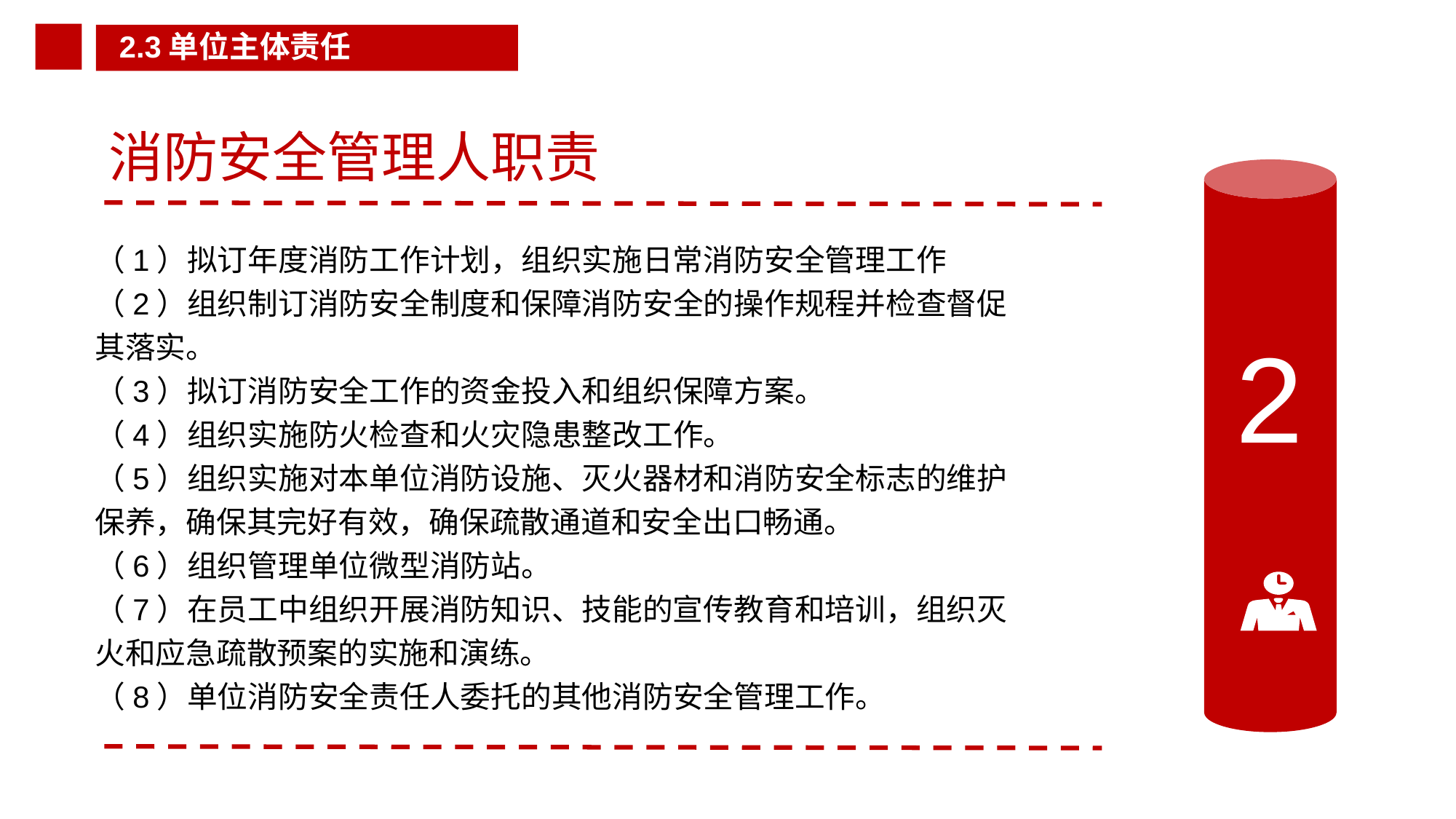

2.3单位主体责任

消防安全管理人职责
（1）拟订年度消防工作计划，组织实施日常消防安全管理工作
（2）组织制订消防安全制度和保障消防安全的操作规程并检查督促其落实。
（3）拟订消防安全工作的资金投入和组织保障方案。
（4）组织实施防火检查和火灾隐患整改工作。
（5）组织实施对本单位消防设施、灭火器材和消防安全标志的维护保养，确保其完好有效，确保疏散通道和安全出口畅通。
（6）组织管理单位微型消防站。
（7）在员工中组织开展消防知识、技能的宣传教育和培训，组织灭火和应急疏散预案的实施和演练。
（8）单位消防安全责任人委托的其他消防安全管理工作。

2